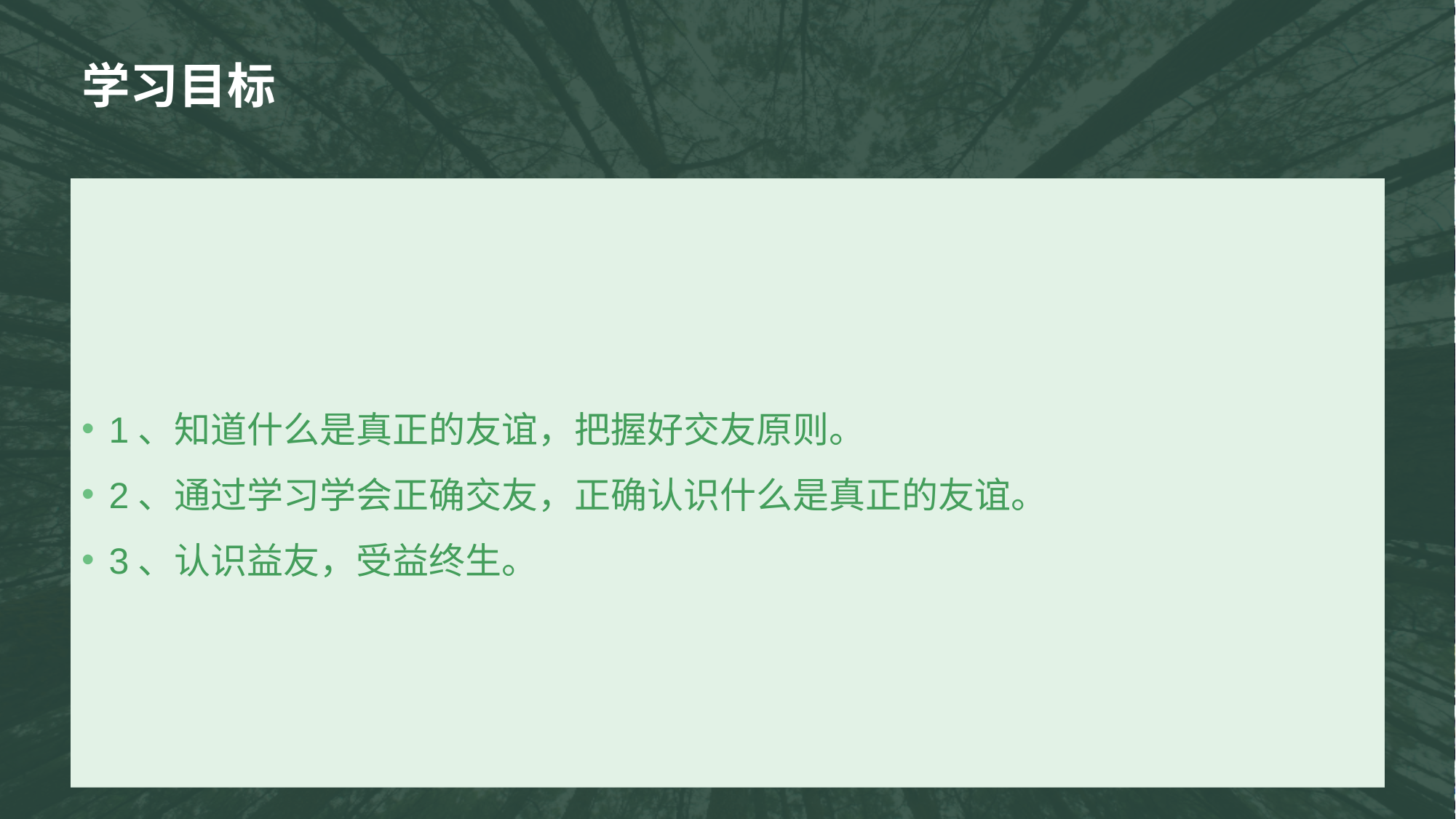

# 学习目标
1、知道什么是真正的友谊，把握好交友原则。
2、通过学习学会正确交友，正确认识什么是真正的友谊。
3、认识益友，受益终生。